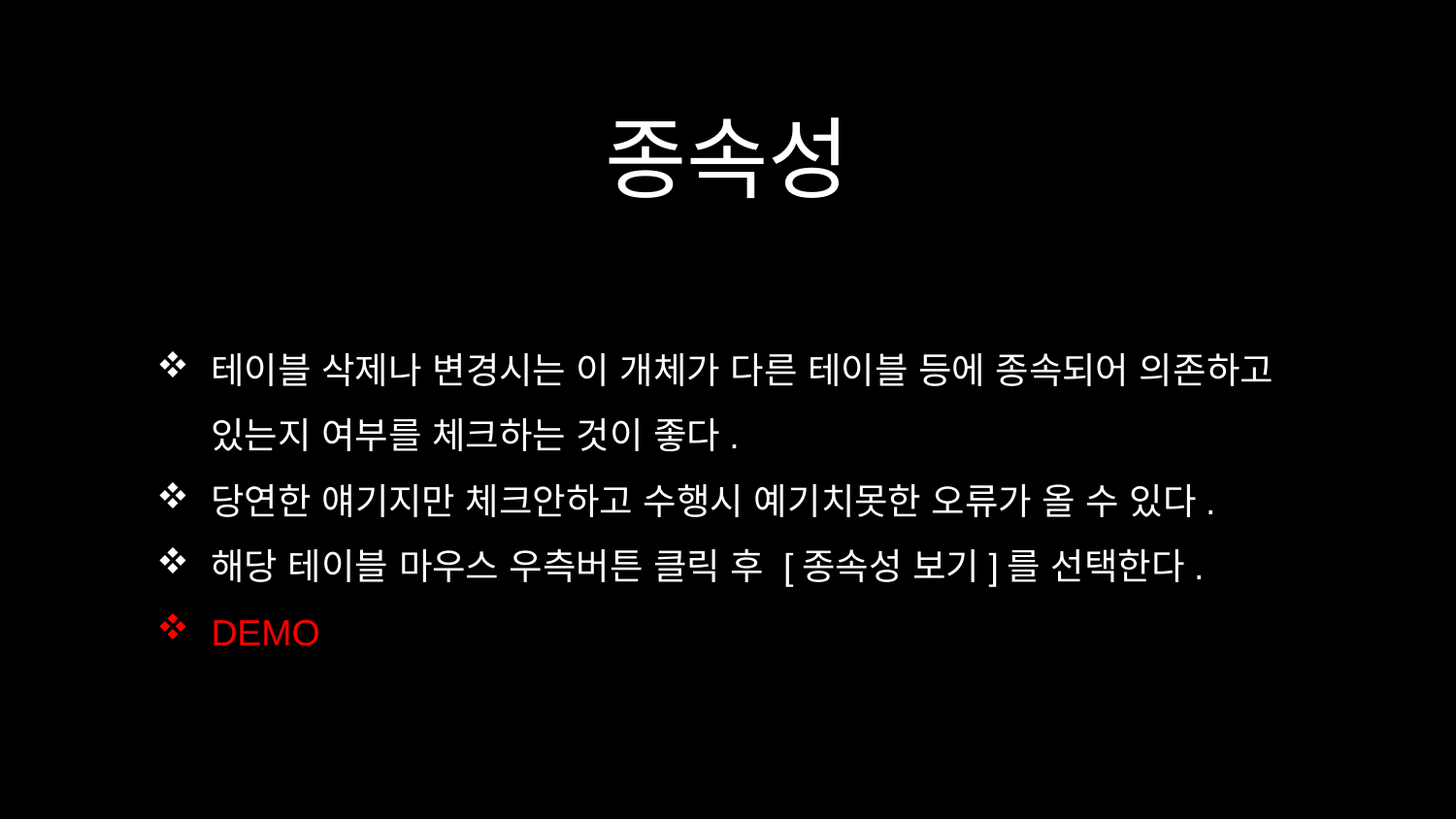

# 종속성
테이블 삭제나 변경시는 이 개체가 다른 테이블 등에 종속되어 의존하고 있는지 여부를 체크하는 것이 좋다.
당연한 얘기지만 체크안하고 수행시 예기치못한 오류가 올 수 있다.
해당 테이블 마우스 우측버튼 클릭 후 [종속성 보기]를 선택한다.
DEMO